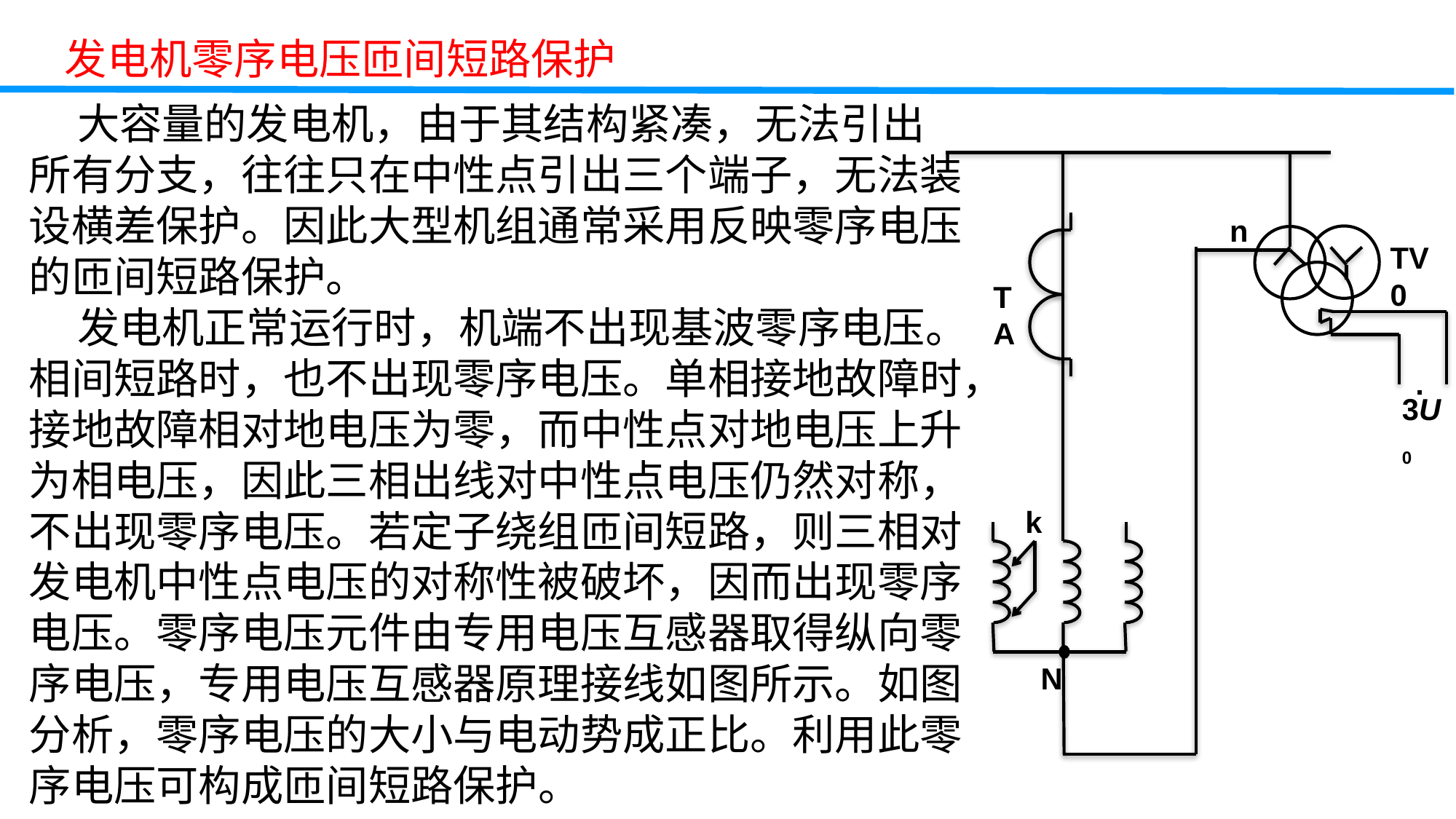

发电机零序电压匝间短路保护
    大容量的发电机，由于其结构紧凑，无法引出所有分支，往往只在中性点引出三个端子，无法装设横差保护。因此大型机组通常采用反映零序电压的匝间短路保护。
    发电机正常运行时，机端不出现基波零序电压。相间短路时，也不出现零序电压。单相接地故障时，接地故障相对地电压为零，而中性点对地电压上升为相电压，因此三相出线对中性点电压仍然对称，不出现零序电压。若定子绕组匝间短路，则三相对发电机中性点电压的对称性被破坏，因而出现零序电压。零序电压元件由专用电压互感器取得纵向零序电压，专用电压互感器原理接线如图所示。如图分析，零序电压的大小与电动势成正比。利用此零序电压可构成匝间短路保护。
n

TV0

TA
·
3U0
k

N